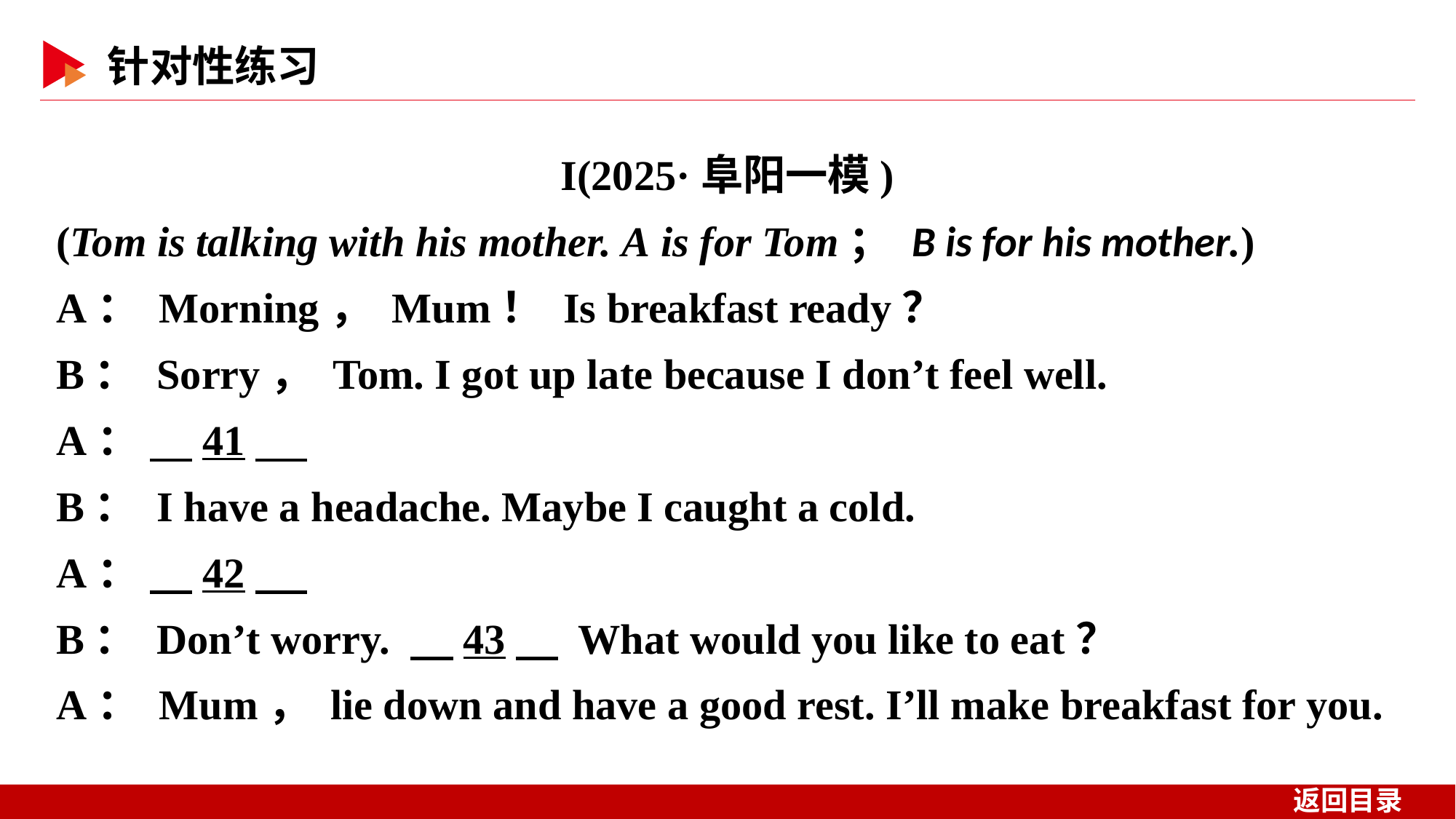

I(2025·阜阳一模)
(Tom is talking with his mother. A is for Tom； B is for his mother.)
A： Morning， Mum！ Is breakfast ready？
B： Sorry， Tom. I got up late because I don’t feel well.
A： 　41
B： I have a headache. Maybe I caught a cold.
A： 　42
B： Don’t worry. 　43　 What would you like to eat？
A： Mum， lie down and have a good rest. I’ll make breakfast for you.